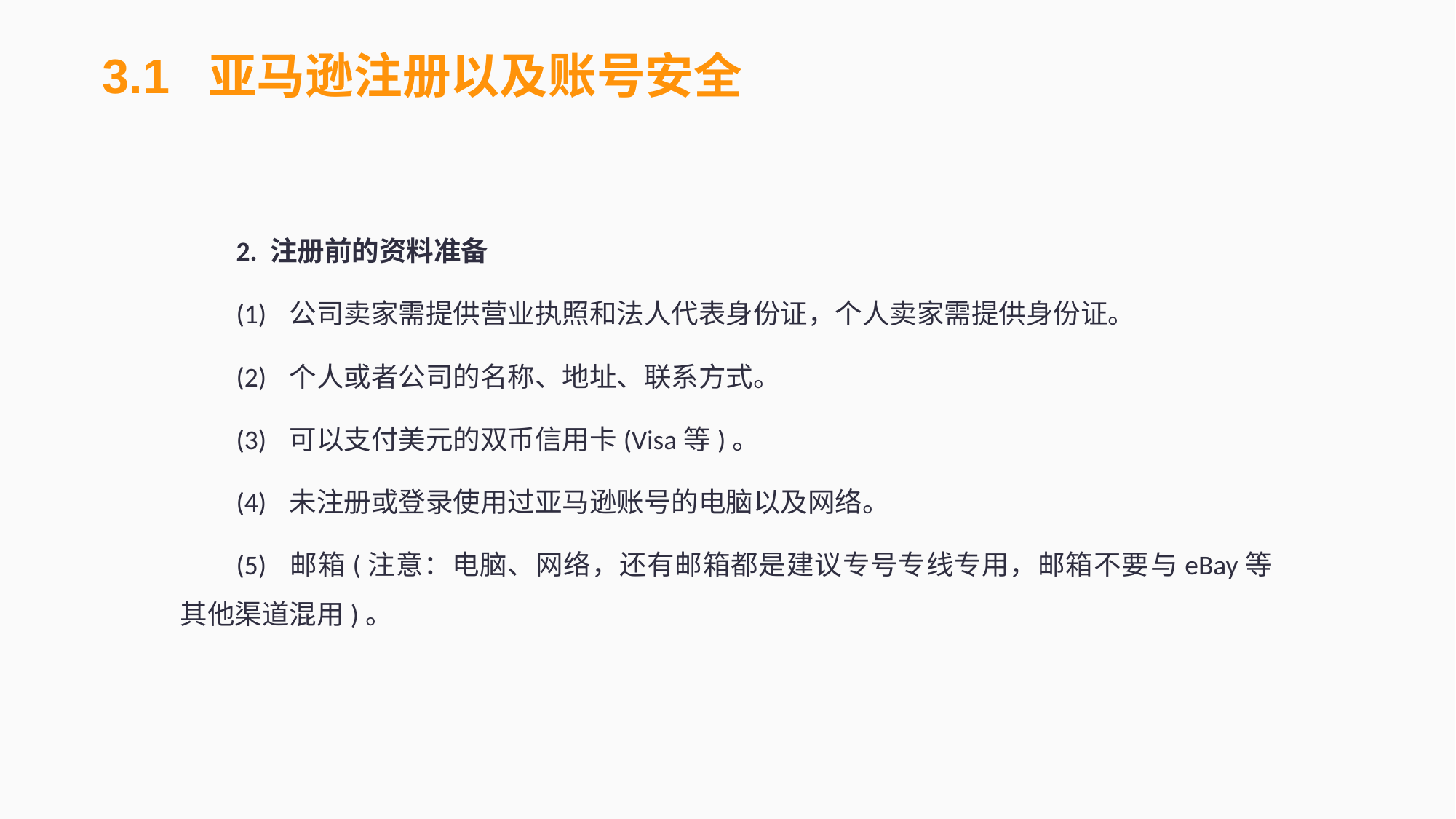

3.1  亚马逊注册以及账号安全
2. 注册前的资料准备
(1)	公司卖家需提供营业执照和法人代表身份证，个人卖家需提供身份证。
(2)	个人或者公司的名称、地址、联系方式。
(3)	可以支付美元的双币信用卡(Visa等)。
(4)	未注册或登录使用过亚马逊账号的电脑以及网络。
(5)	邮箱(注意：电脑、网络，还有邮箱都是建议专号专线专用，邮箱不要与eBay等其他渠道混用)。